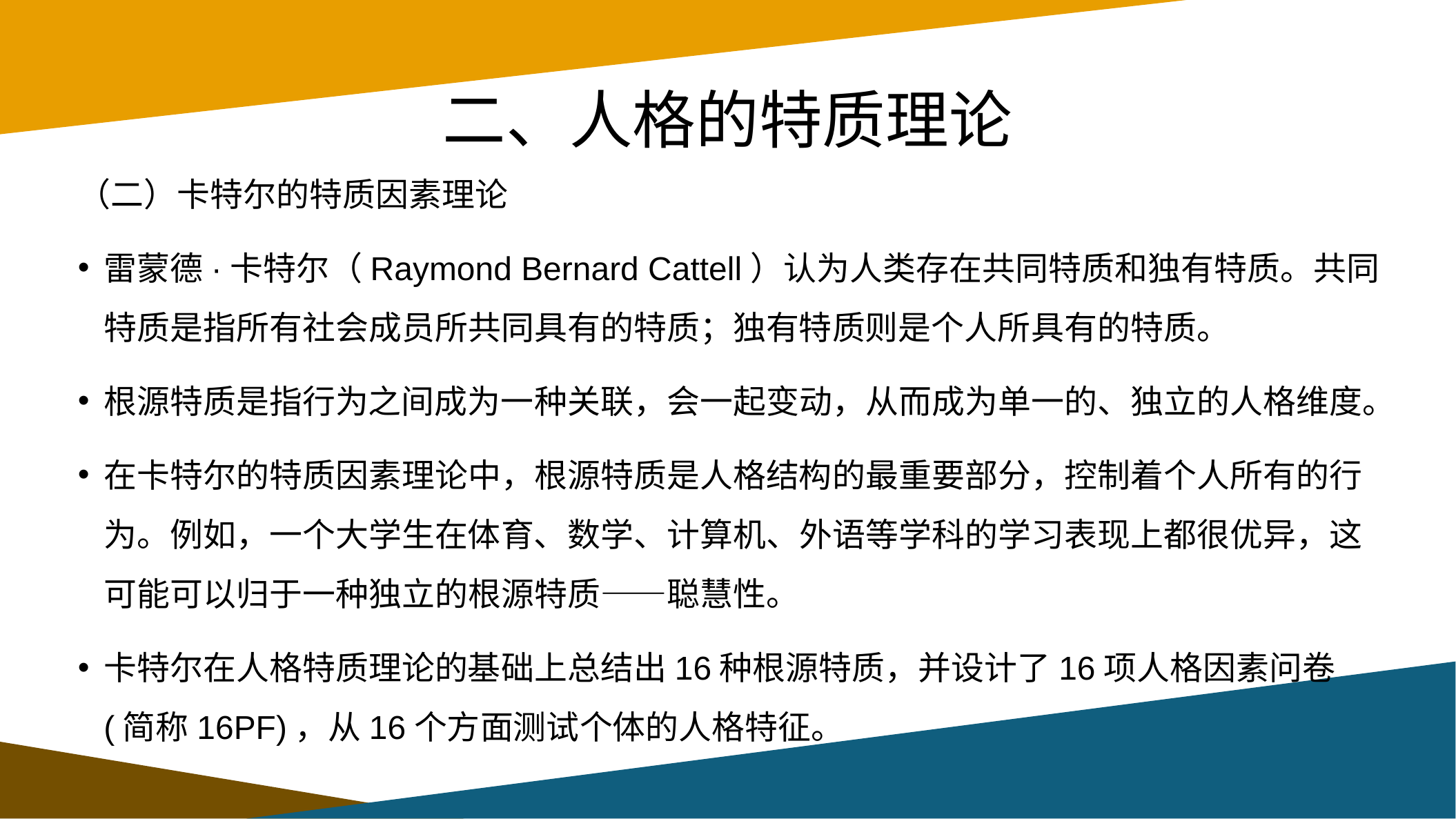

# 二、人格的特质理论
（二）卡特尔的特质因素理论
雷蒙德·卡特尔（Raymond Bernard Cattell）认为人类存在共同特质和独有特质。共同特质是指所有社会成员所共同具有的特质；独有特质则是个人所具有的特质。
根源特质是指行为之间成为一种关联，会一起变动，从而成为单一的、独立的人格维度。
在卡特尔的特质因素理论中，根源特质是人格结构的最重要部分，控制着个人所有的行为。例如，一个大学生在体育、数学、计算机、外语等学科的学习表现上都很优异，这可能可以归于一种独立的根源特质——聪慧性。
卡特尔在人格特质理论的基础上总结出16种根源特质，并设计了16项人格因素问卷(简称16PF)，从16个方面测试个体的人格特征。